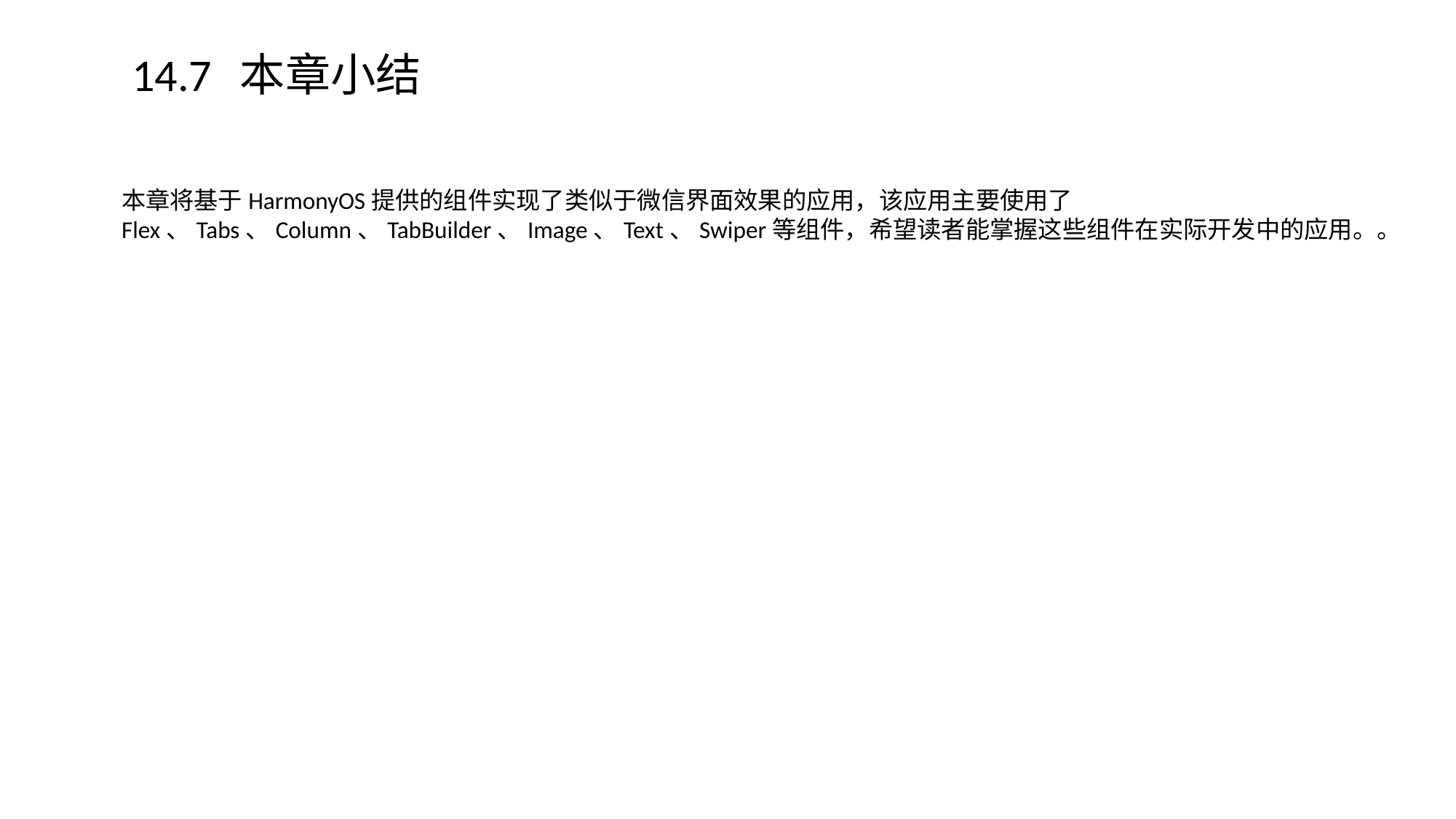

# 14.7  本章小结
本章将基于HarmonyOS提供的组件实现了类似于微信界面效果的应用，该应用主要使用了Flex、Tabs、Column、TabBuilder、Image、Text、Swiper等组件，希望读者能掌握这些组件在实际开发中的应用。。